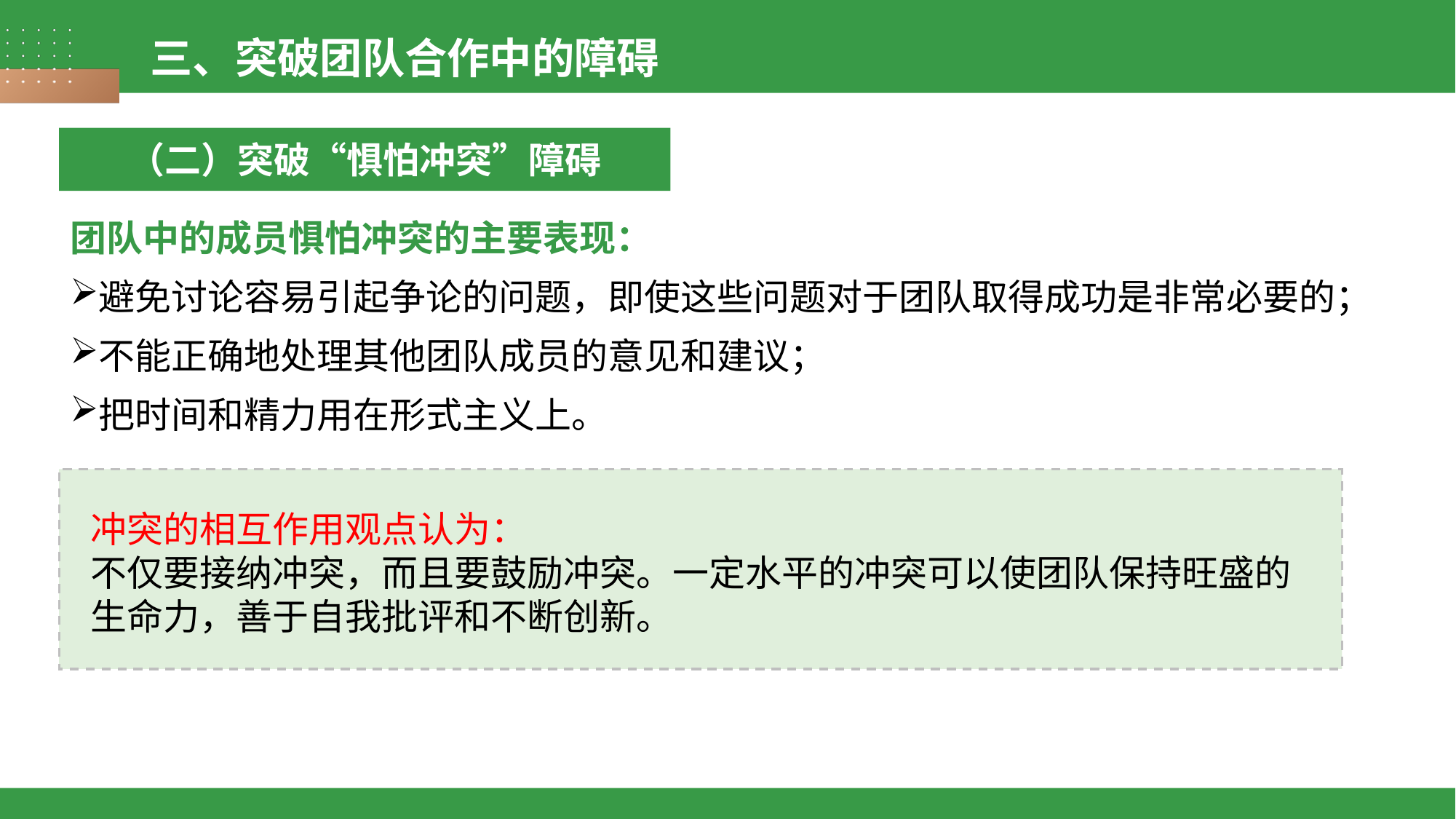

三、突破团队合作中的障碍
（二）突破“惧怕冲突”障碍
团队中的成员惧怕冲突的主要表现：
避免讨论容易引起争论的问题，即使这些问题对于团队取得成功是非常必要的；
不能正确地处理其他团队成员的意见和建议；
把时间和精力用在形式主义上。

冲突的相互作用观点认为：
不仅要接纳冲突，而且要鼓励冲突。一定水平的冲突可以使团队保持旺盛的生命力，善于自我批评和不断创新。